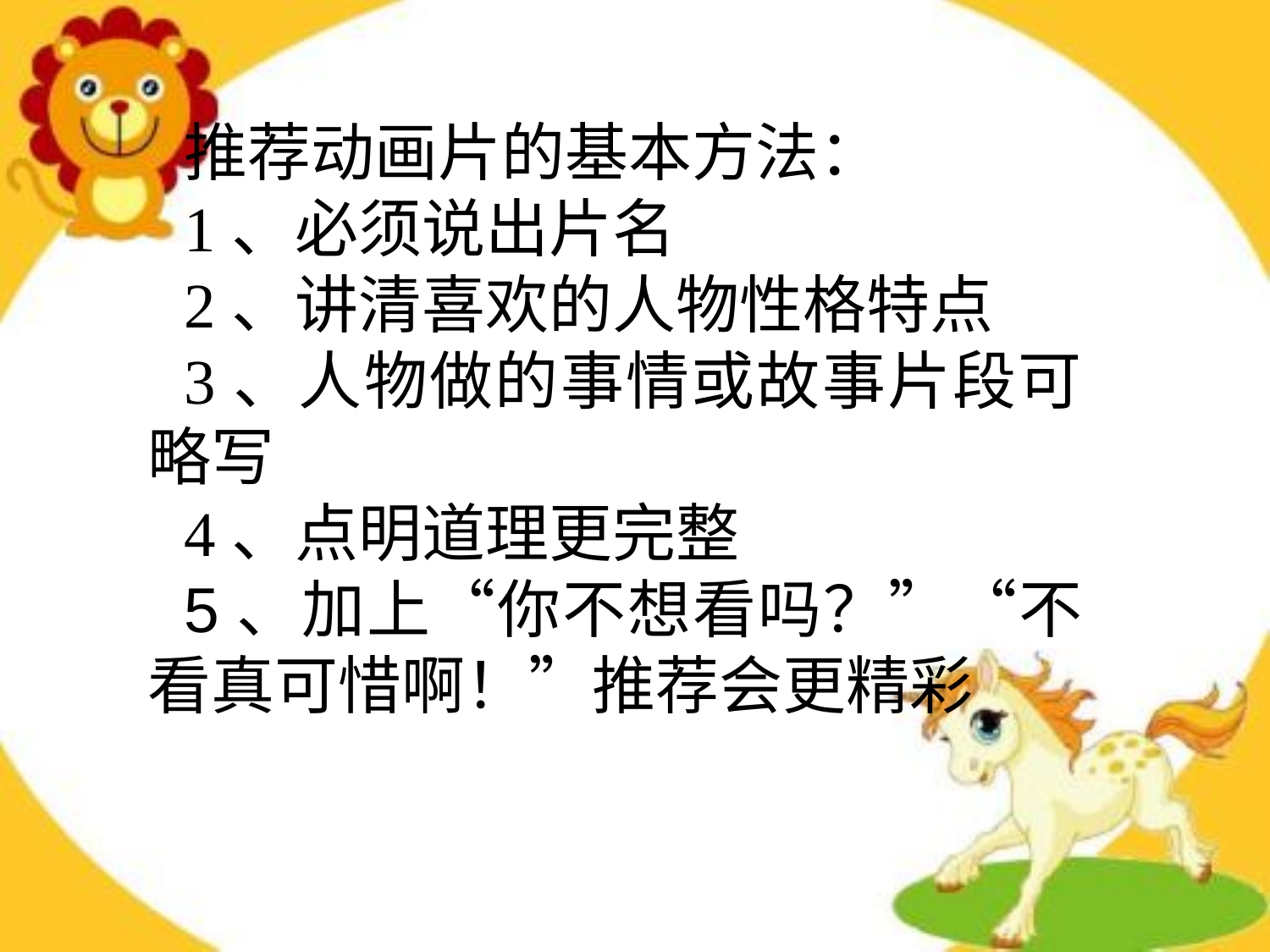

推荐动画片的基本方法：
1、必须说出片名
2、讲清喜欢的人物性格特点
3、人物做的事情或故事片段可略写
4、点明道理更完整
5、加上“你不想看吗？”“不看真可惜啊！”推荐会更精彩